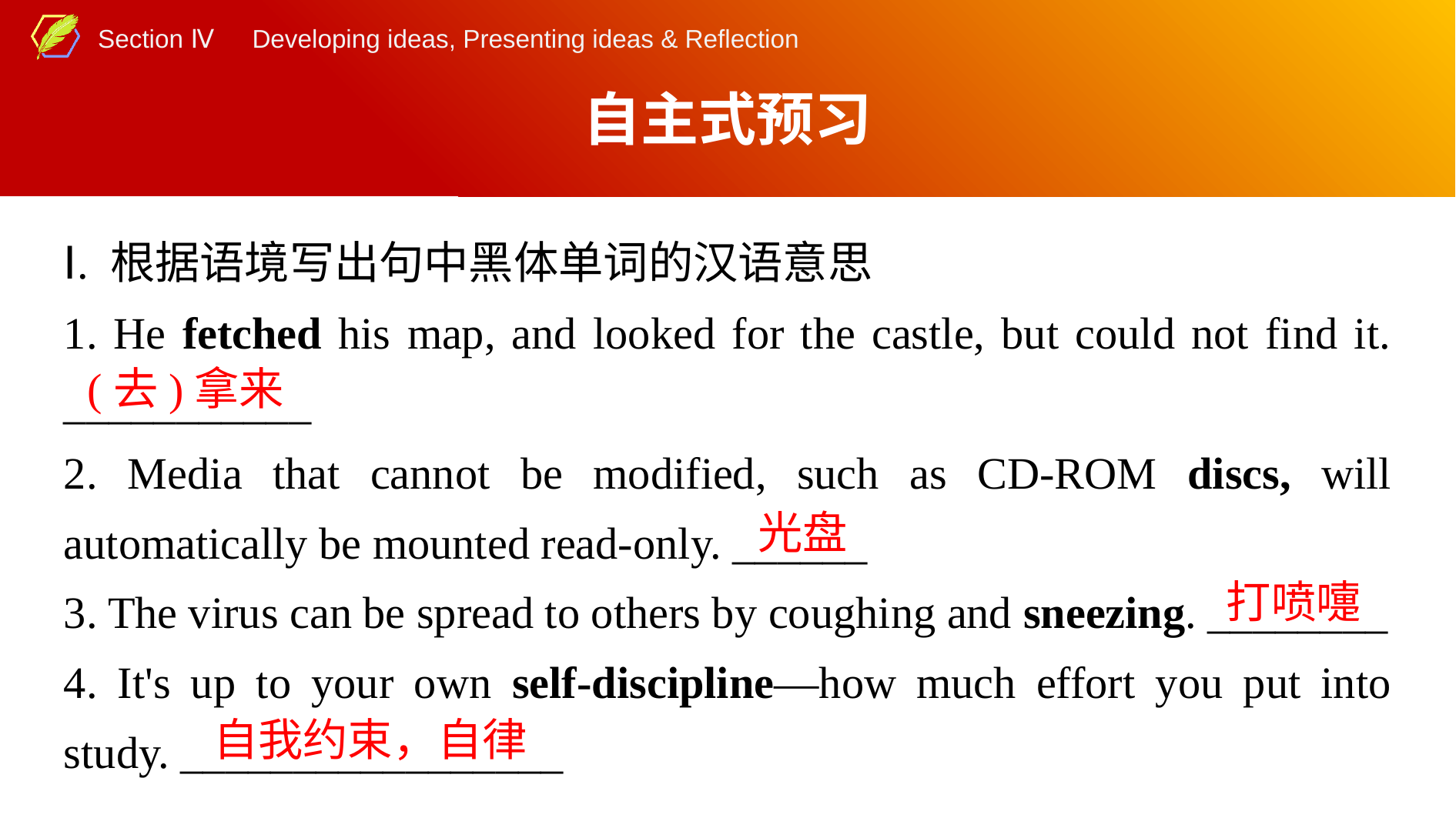

自主式预习
Ⅰ. 根据语境写出句中黑体单词的汉语意思
1. He fetched his map, and looked for the castle, but could not find it. ___________
2. Media that cannot be modified, such as CD-ROM discs, will automatically be mounted read-only. ______
3. The virus can be spread to others by coughing and sneezing. ________
4. It's up to your own self-discipline—how much effort you put into study. _________________
(去)拿来
光盘
打喷嚏
自我约束，自律